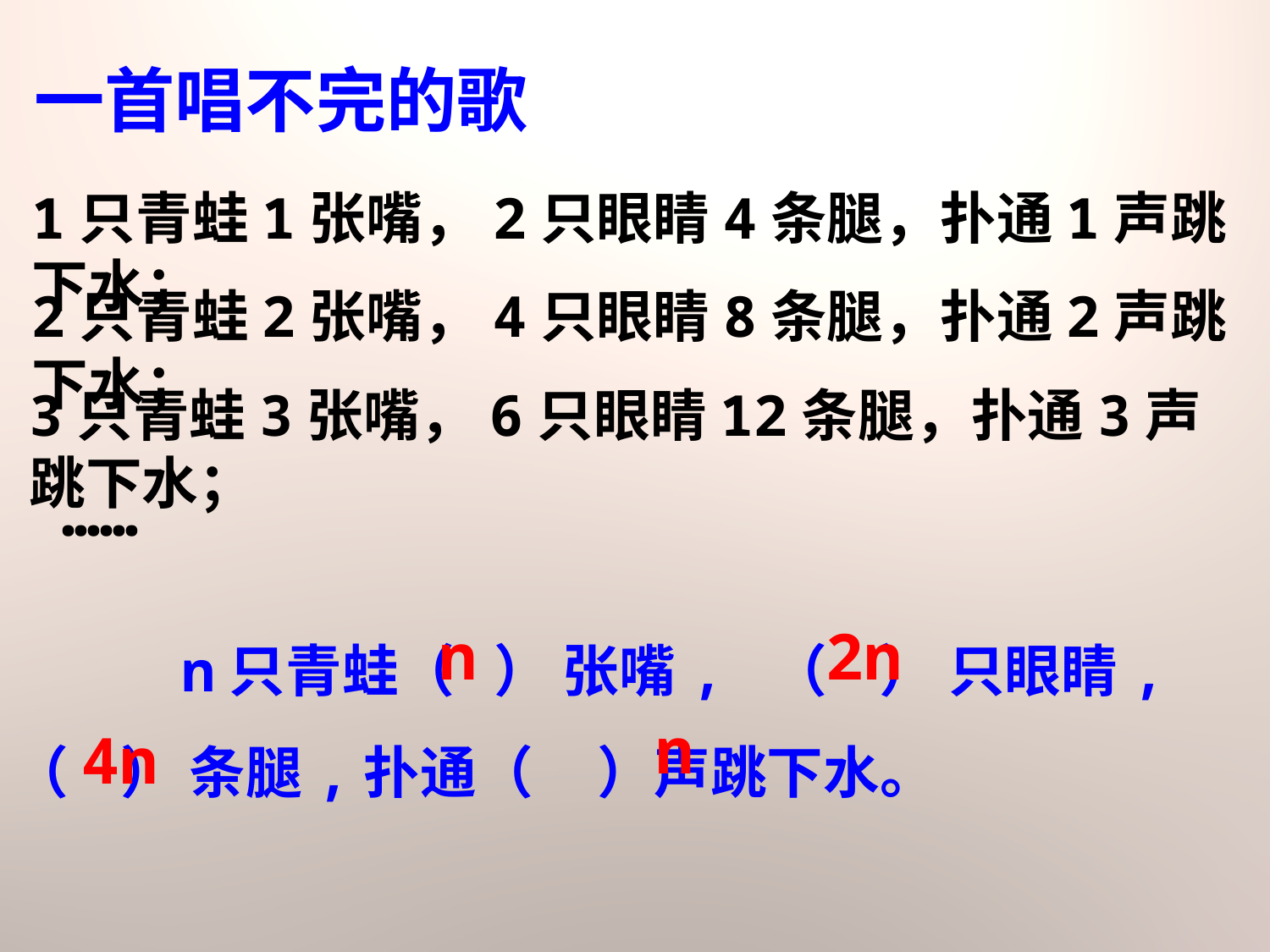

一首唱不完的歌
1只青蛙1张嘴，2只眼睛4条腿，扑通1声跳下水；
2只青蛙2张嘴，4只眼睛8条腿，扑通2声跳下水；
3只青蛙3张嘴，6只眼睛12条腿，扑通3声跳下水；
……
     n只青蛙（   ） 张嘴, （    ） 只眼睛, （    ） 条腿,扑通（     ）声跳下水。
n
2n
 n
4n